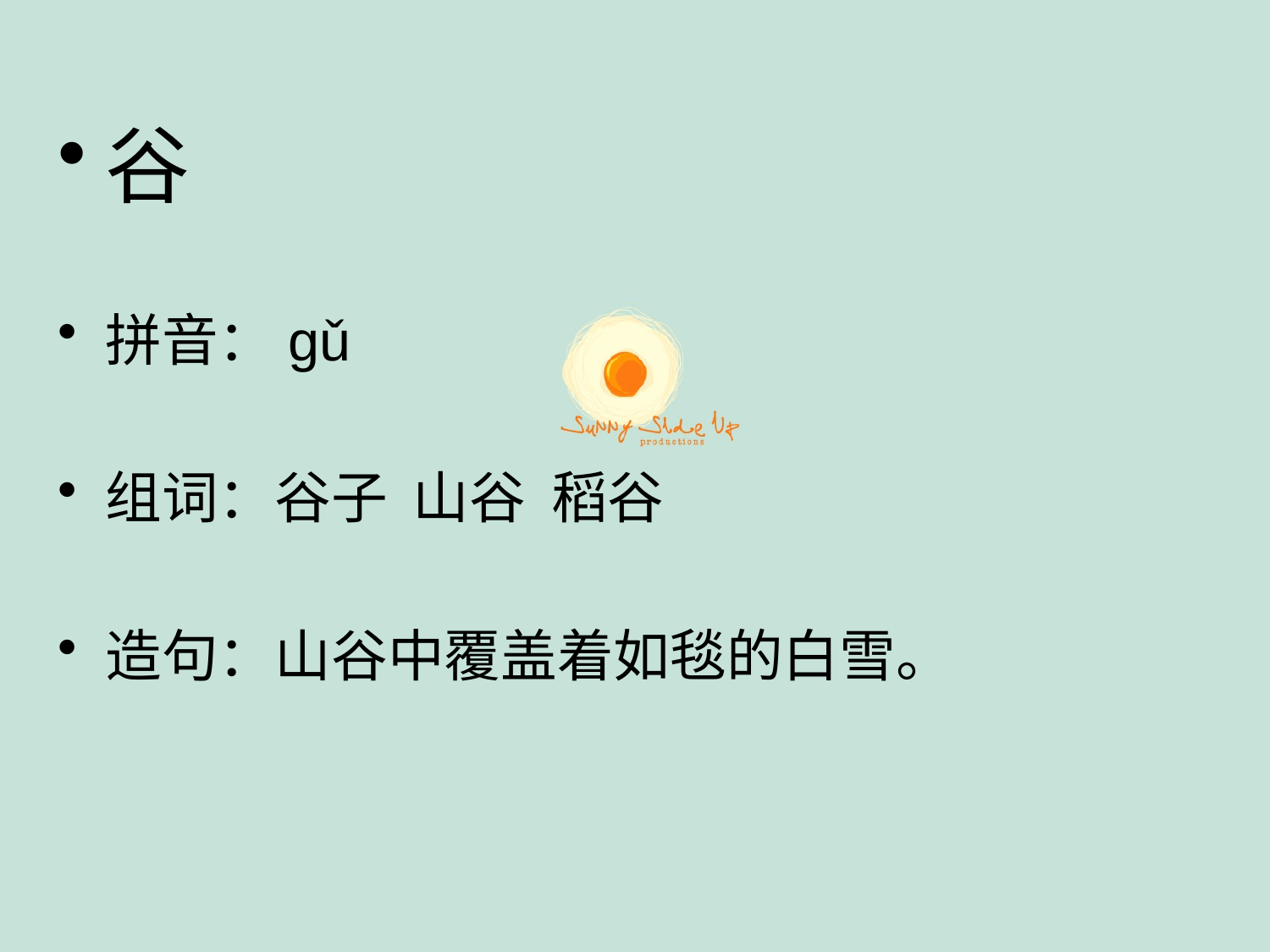

#
谷

拼音：gǔ

组词：谷子  山谷  稻谷

造句：山谷中覆盖着如毯的白雪。